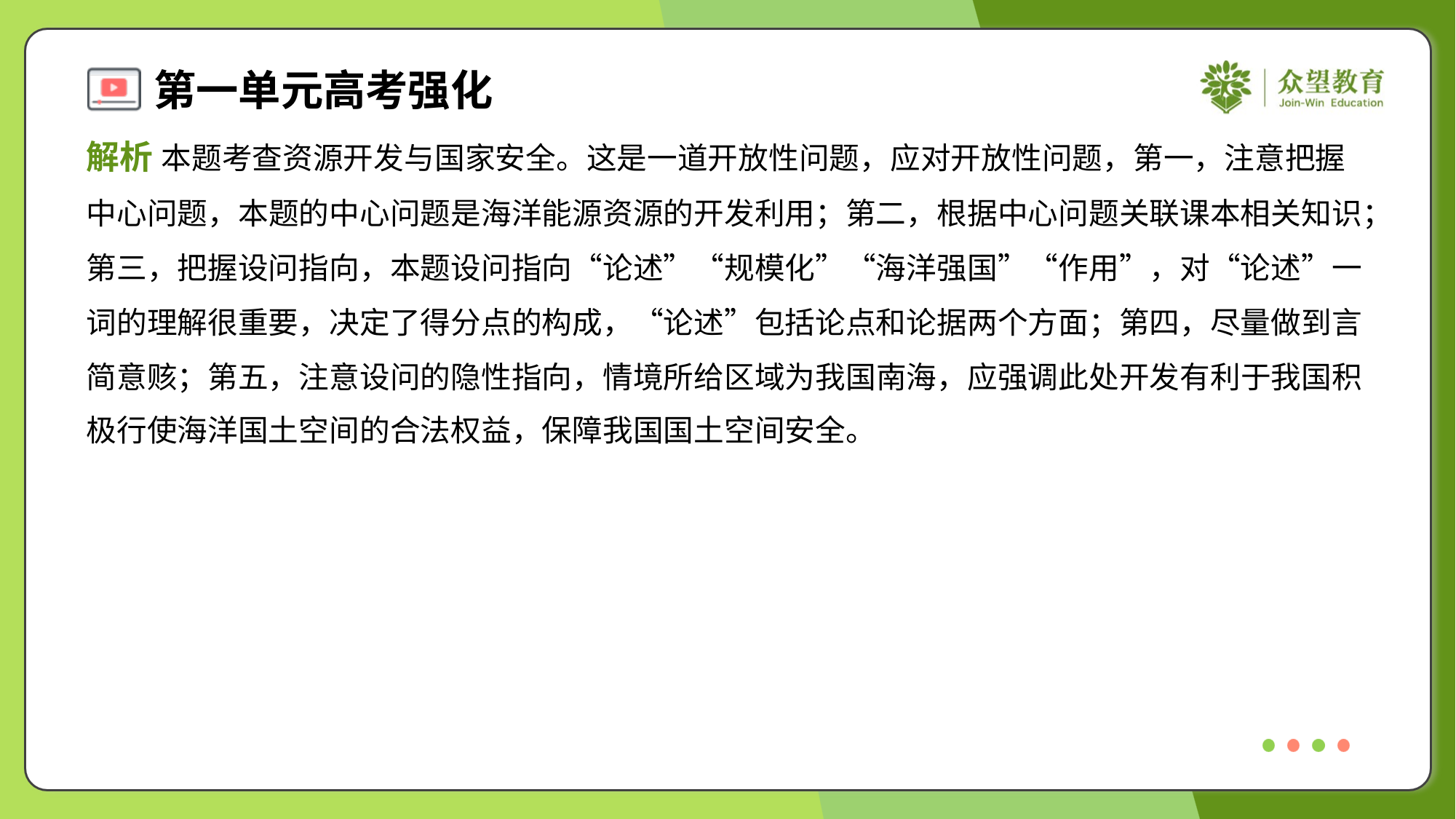

解析 本题考查资源开发与国家安全。这是一道开放性问题，应对开放性问题，第一，注意把握
中心问题，本题的中心问题是海洋能源资源的开发利用；第二，根据中心问题关联课本相关知识；
第三，把握设问指向，本题设问指向“论述”“规模化”“海洋强国”“作用”，对“论述”一
词的理解很重要，决定了得分点的构成，“论述”包括论点和论据两个方面；第四，尽量做到言
简意赅；第五，注意设问的隐性指向，情境所给区域为我国南海，应强调此处开发有利于我国积
极行使海洋国土空间的合法权益，保障我国国土空间安全。